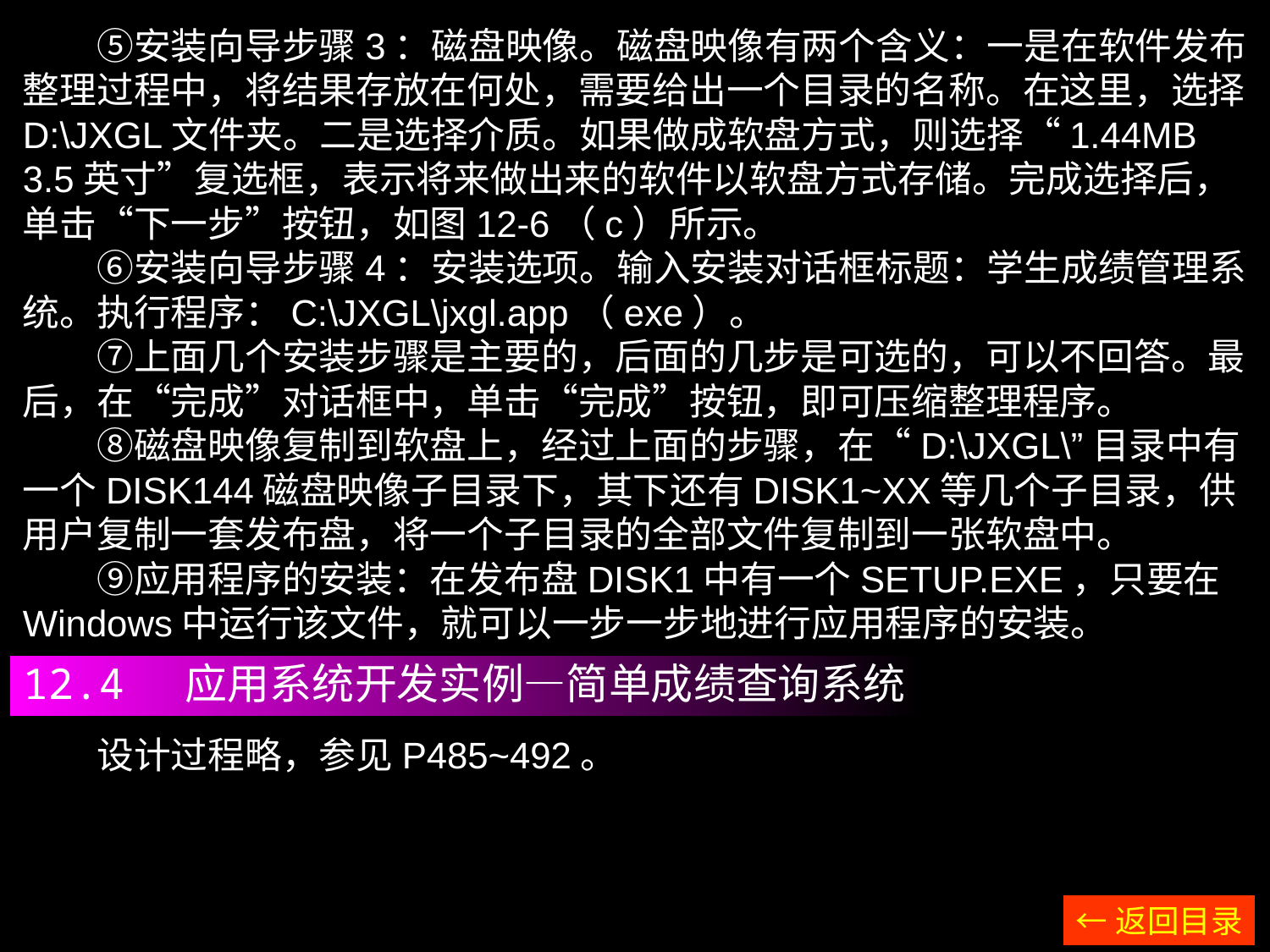

⑤安装向导步骤3：磁盘映像。磁盘映像有两个含义：一是在软件发布整理过程中，将结果存放在何处，需要给出一个目录的名称。在这里，选择D:\JXGL文件夹。二是选择介质。如果做成软盘方式，则选择“1.44MB 3.5英寸”复选框，表示将来做出来的软件以软盘方式存储。完成选择后，单击“下一步”按钮，如图12-6（c）所示。
　　⑥安装向导步骤4：安装选项。输入安装对话框标题：学生成绩管理系统。执行程序：C:\JXGL\jxgl.app（exe）。
　　⑦上面几个安装步骤是主要的，后面的几步是可选的，可以不回答。最后，在“完成”对话框中，单击“完成”按钮，即可压缩整理程序。
　　⑧磁盘映像复制到软盘上，经过上面的步骤，在“D:\JXGL\”目录中有一个DISK144磁盘映像子目录下，其下还有DISK1~XX等几个子目录，供用户复制一套发布盘，将一个子目录的全部文件复制到一张软盘中。
　　⑨应用程序的安装：在发布盘DISK1中有一个SETUP.EXE，只要在Windows中运行该文件，就可以一步一步地进行应用程序的安装。
12.4  应用系统开发实例—简单成绩查询系统
　　设计过程略，参见P485~492。

←返回目录